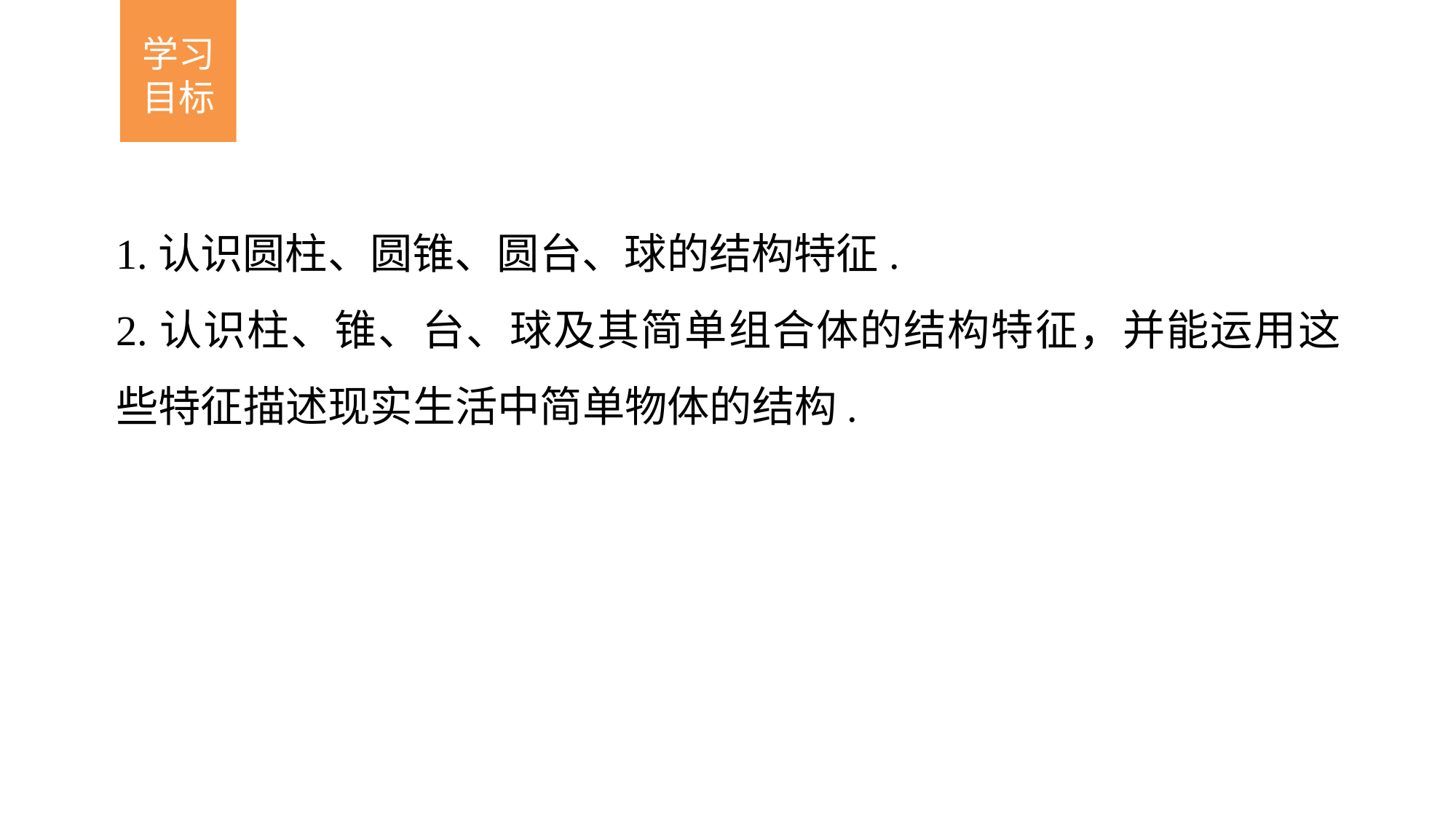

学习目标
1.认识圆柱、圆锥、圆台、球的结构特征.
2.认识柱、锥、台、球及其简单组合体的结构特征，并能运用这些特征描述现实生活中简单物体的结构.